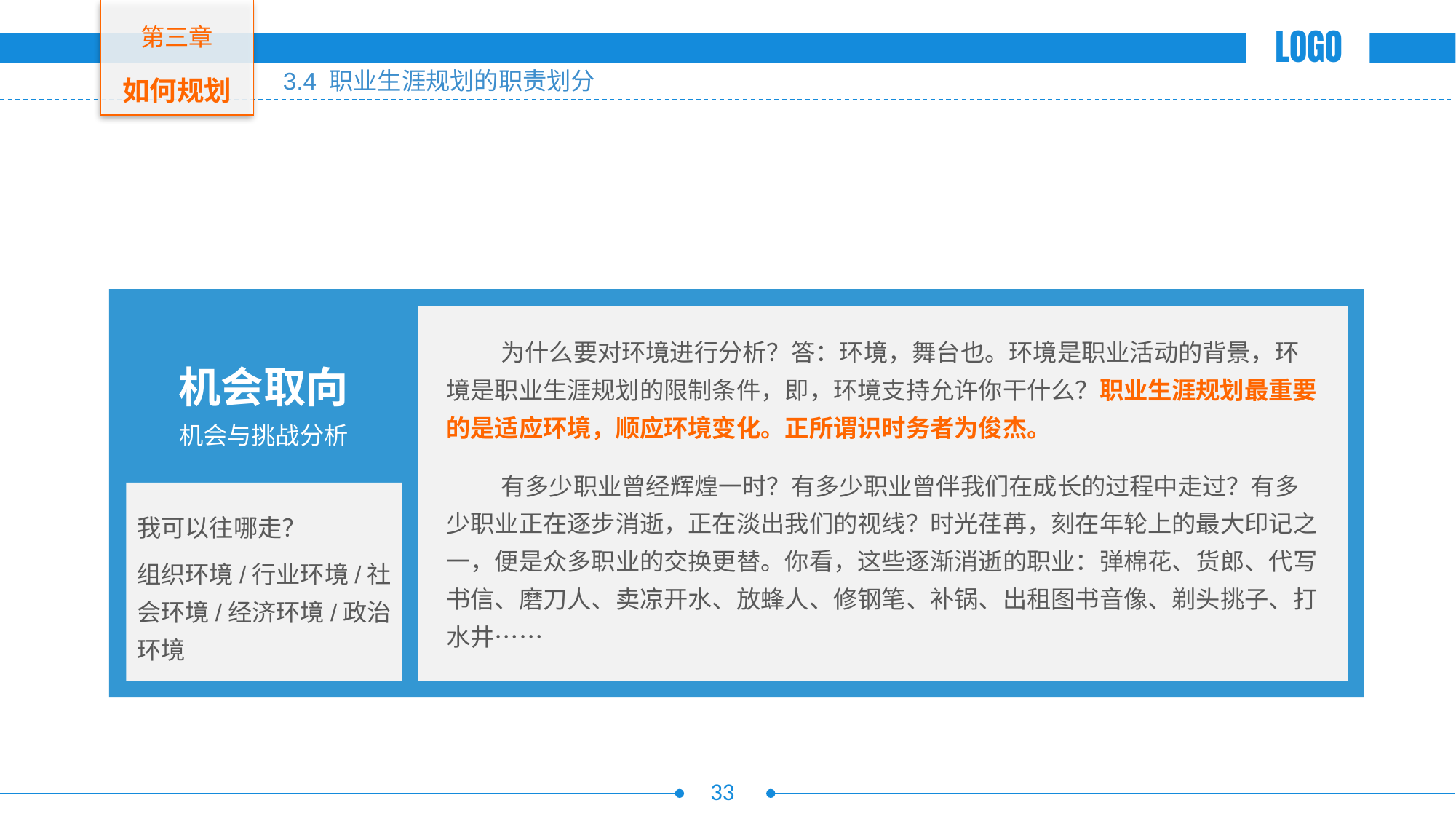

为什么要对环境进行分析？答：环境，舞台也。环境是职业活动的背景，环境是职业生涯规划的限制条件，即，环境支持允许你干什么？职业生涯规划最重要的是适应环境，顺应环境变化。正所谓识时务者为俊杰。
机会取向
机会与挑战分析
有多少职业曾经辉煌一时？有多少职业曾伴我们在成长的过程中走过？有多少职业正在逐步消逝，正在淡出我们的视线？时光荏苒，刻在年轮上的最大印记之一，便是众多职业的交换更替。你看，这些逐渐消逝的职业：弹棉花、货郎、代写书信、磨刀人、卖凉开水、放蜂人、修钢笔、补锅、出租图书音像、剃头挑子、打水井……

我可以往哪走？
组织环境/行业环境/社会环境/经济环境/政治环境